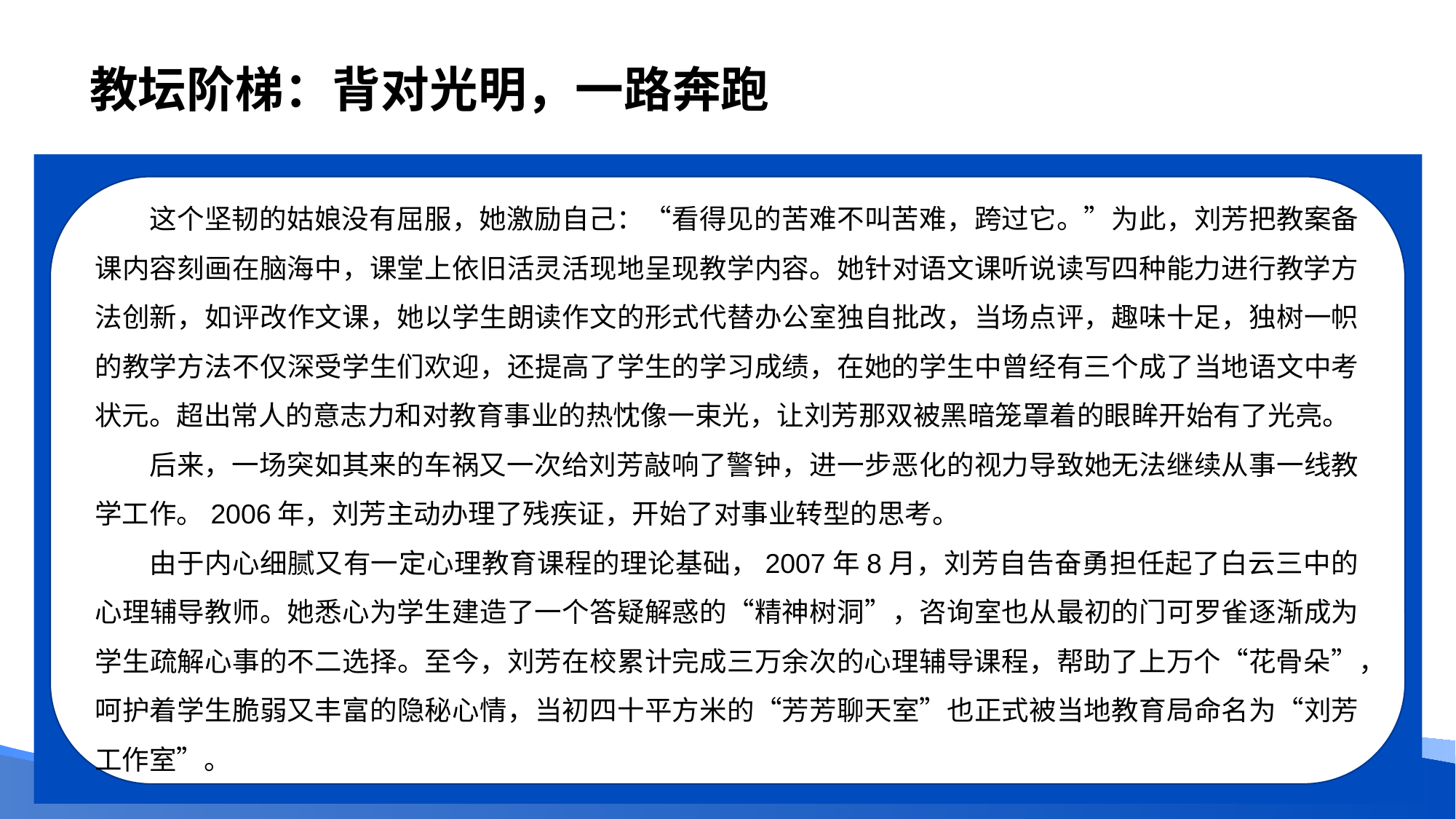

# 教坛阶梯：背对光明，一路奔跑

这个坚韧的姑娘没有屈服，她激励自己：“看得见的苦难不叫苦难，跨过它。”为此，刘芳把教案备课内容刻画在脑海中，课堂上依旧活灵活现地呈现教学内容。她针对语文课听说读写四种能力进行教学方法创新，如评改作文课，她以学生朗读作文的形式代替办公室独自批改，当场点评，趣味十足，独树一帜的教学方法不仅深受学生们欢迎，还提高了学生的学习成绩，在她的学生中曾经有三个成了当地语文中考状元。超出常人的意志力和对教育事业的热忱像一束光，让刘芳那双被黑暗笼罩着的眼眸开始有了光亮。
后来，一场突如其来的车祸又一次给刘芳敲响了警钟，进一步恶化的视力导致她无法继续从事一线教学工作。2006年，刘芳主动办理了残疾证，开始了对事业转型的思考。
由于内心细腻又有一定心理教育课程的理论基础，2007年8月，刘芳自告奋勇担任起了白云三中的心理辅导教师。她悉心为学生建造了一个答疑解惑的“精神树洞”，咨询室也从最初的门可罗雀逐渐成为学生疏解心事的不二选择。至今，刘芳在校累计完成三万余次的心理辅导课程，帮助了上万个“花骨朵”，呵护着学生脆弱又丰富的隐秘心情，当初四十平方米的“芳芳聊天室”也正式被当地教育局命名为“刘芳工作室”。